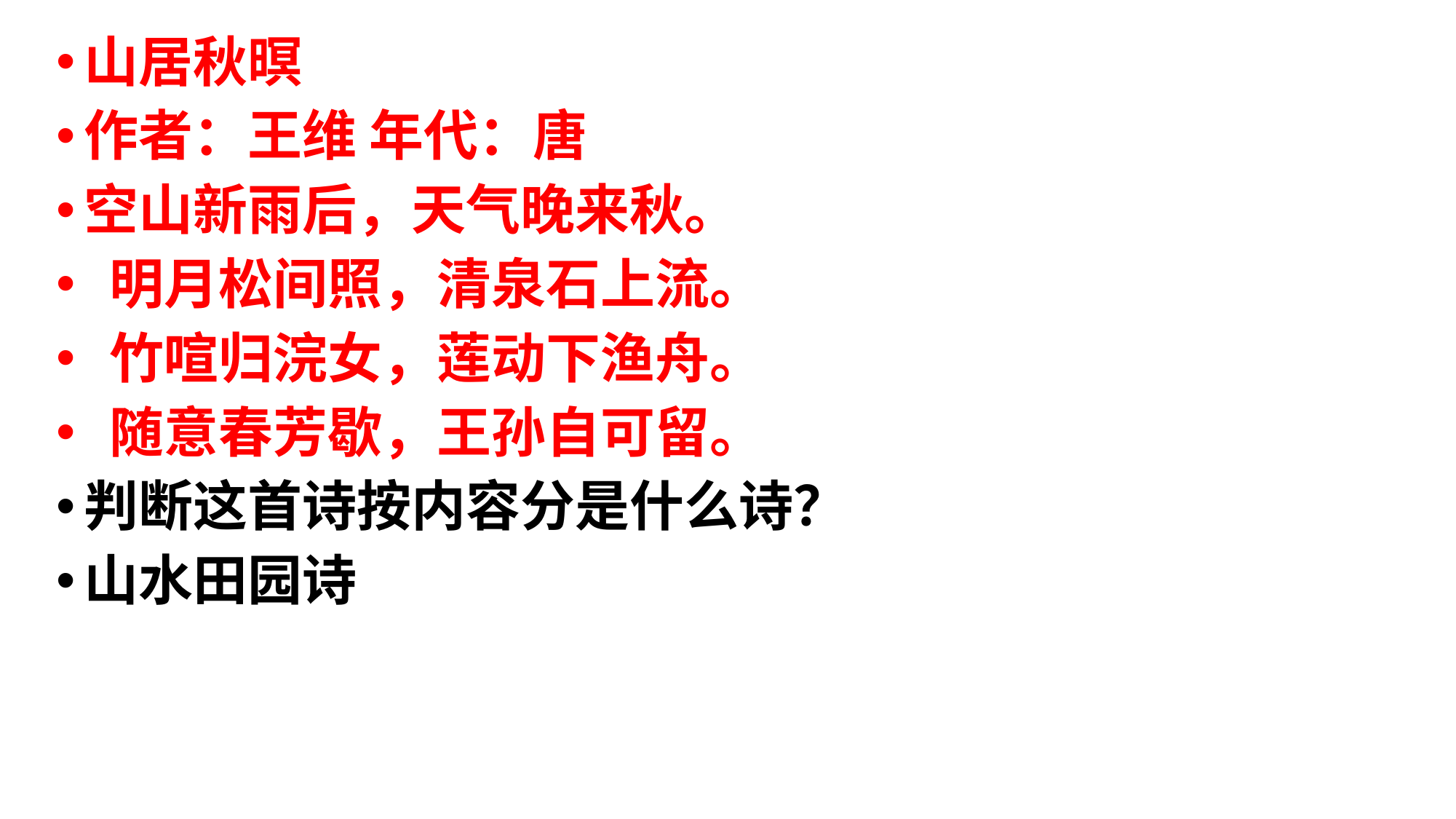

山居秋暝
作者：王维 年代：唐
空山新雨后，天气晚来秋。
 明月松间照，清泉石上流。
 竹喧归浣女，莲动下渔舟。
 随意春芳歇，王孙自可留。
判断这首诗按内容分是什么诗？
山水田园诗